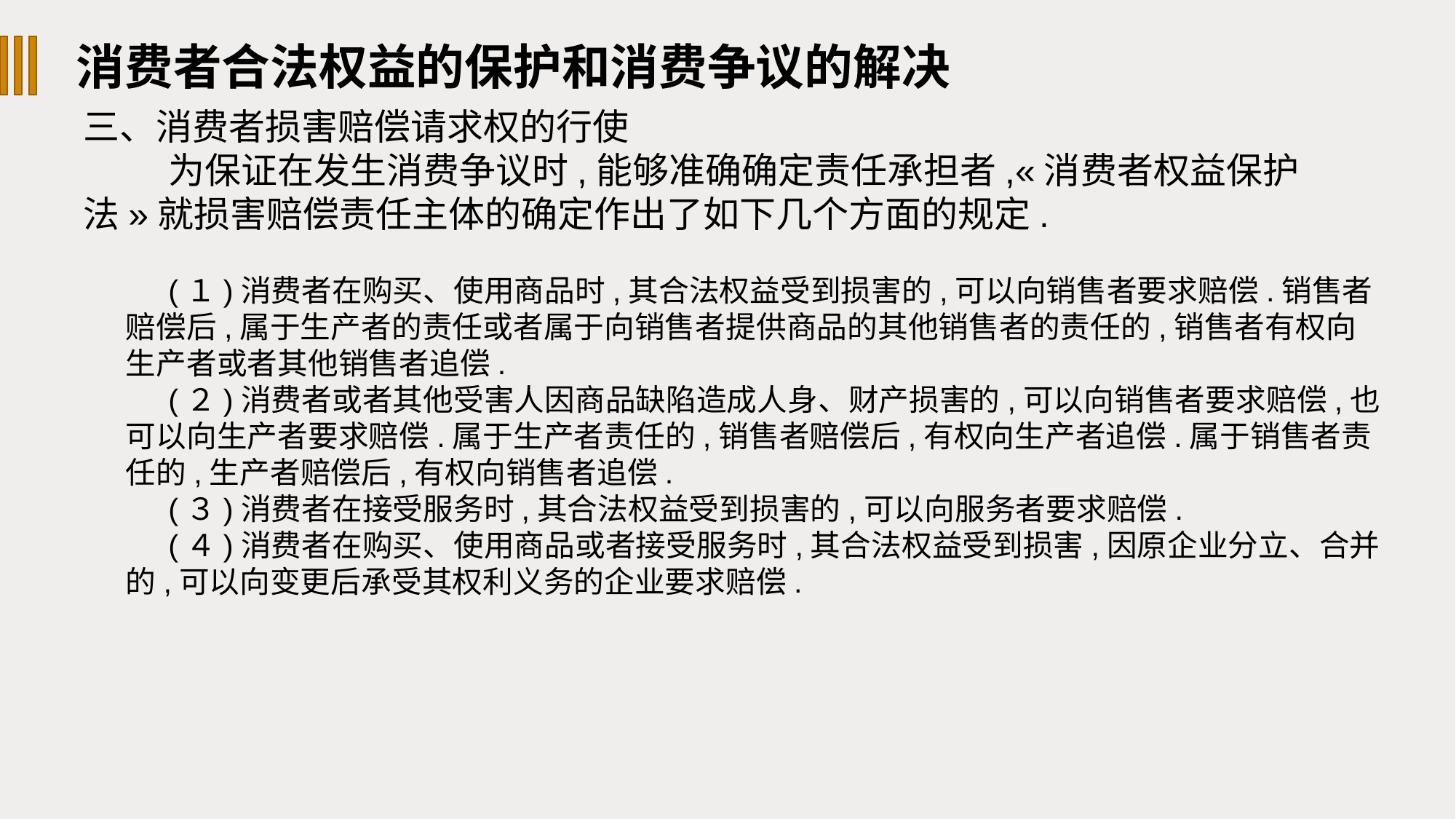

消费者合法权益的保护和消费争议的解决

三、消费者损害赔偿请求权的行使
为保证在发生消费争议时,能够准确确定责任承担者,«消费者权益保护法»就损害赔偿责任主体的确定作出了如下几个方面的规定.

(１)消费者在购买、使用商品时,其合法权益受到损害的,可以向销售者要求赔偿.销售者赔偿后,属于生产者的责任或者属于向销售者提供商品的其他销售者的责任的,销售者有权向生产者或者其他销售者追偿.
(２)消费者或者其他受害人因商品缺陷造成人身、财产损害的,可以向销售者要求赔偿,也可以向生产者要求赔偿.属于生产者责任的,销售者赔偿后,有权向生产者追偿.属于销售者责任的,生产者赔偿后,有权向销售者追偿.
(３)消费者在接受服务时,其合法权益受到损害的,可以向服务者要求赔偿.
(４)消费者在购买、使用商品或者接受服务时,其合法权益受到损害,因原企业分立、合并的,可以向变更后承受其权利义务的企业要求赔偿.